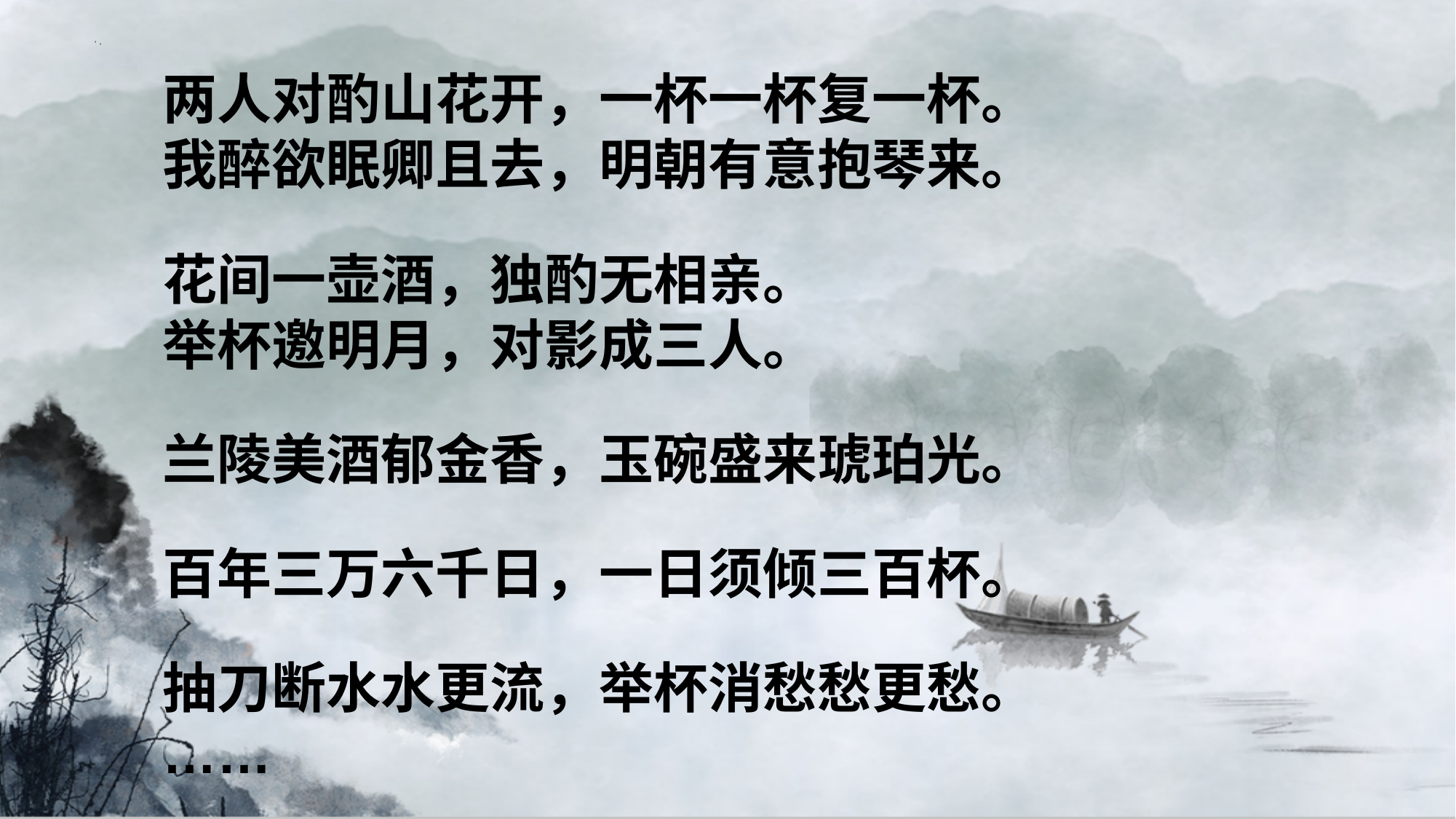

两人对酌山花开，一杯一杯复一杯。
我醉欲眠卿且去，明朝有意抱琴来。
花间一壶酒，独酌无相亲。举杯邀明月，对影成三人。
兰陵美酒郁金香，玉碗盛来琥珀光。
百年三万六千日，一日须倾三百杯。
抽刀断水水更流，举杯消愁愁更愁。
……